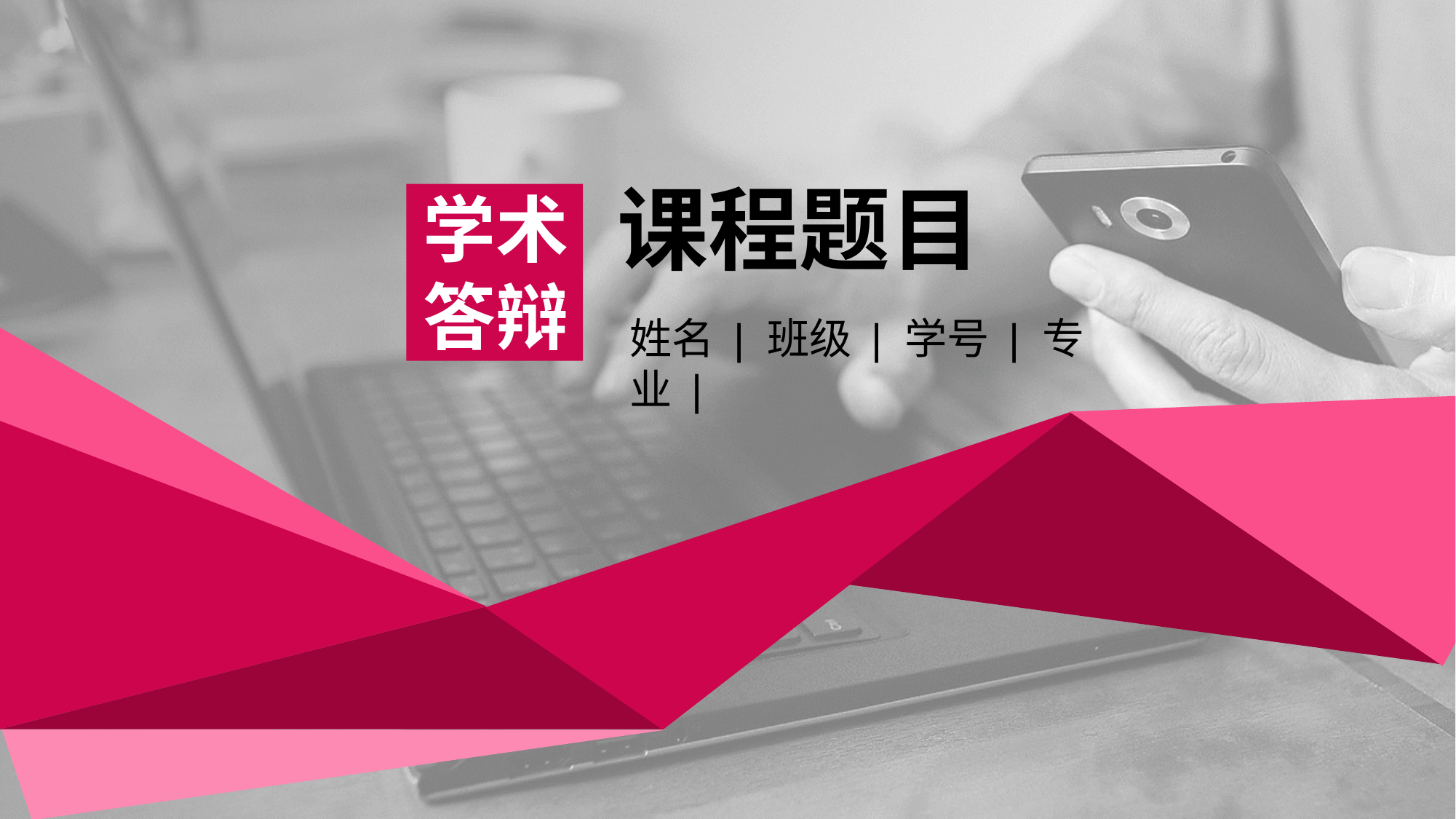

课程题目
学术
答辩

姓名 | 班级 | 学号 | 专业 |